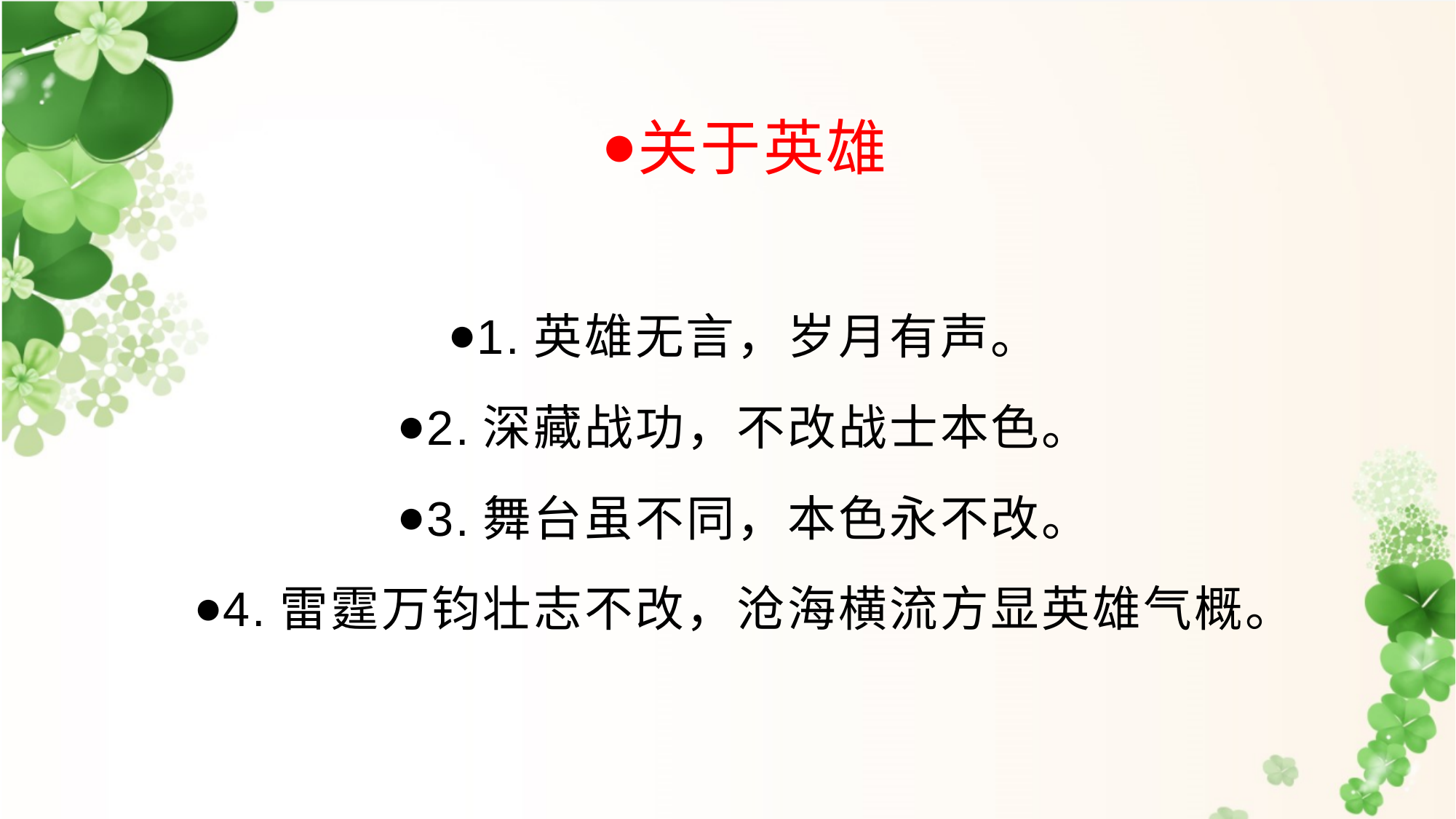

关于英雄

1.英雄无言，岁月有声。
2.深藏战功，不改战士本色。
3.舞台虽不同，本色永不改。
4.雷霆万钧壮志不改，沧海横流方显英雄气概。